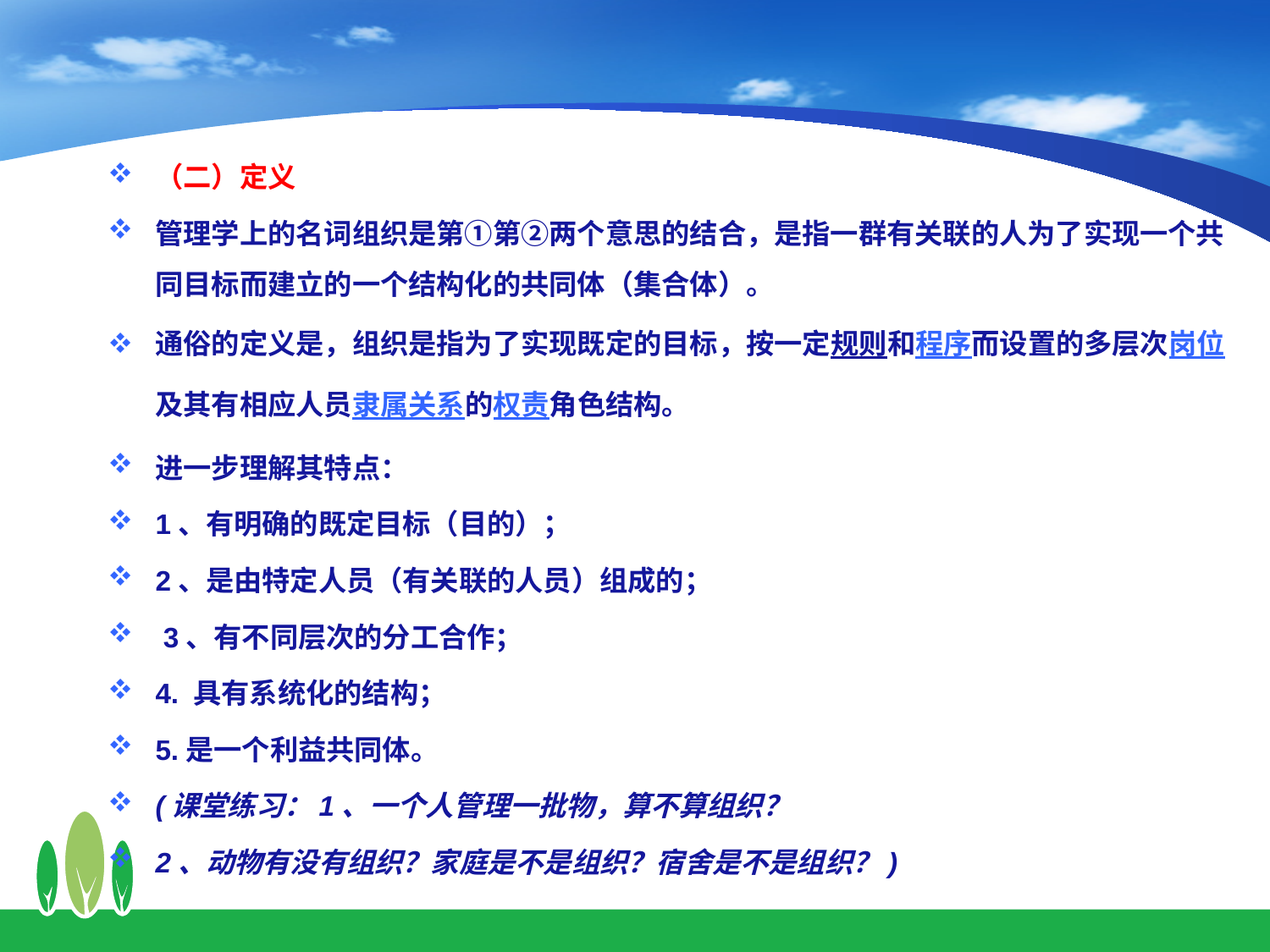

（二）定义
管理学上的名词组织是第①第②两个意思的结合，是指一群有关联的人为了实现一个共同目标而建立的一个结构化的共同体（集合体）。
通俗的定义是，组织是指为了实现既定的目标，按一定规则和程序而设置的多层次岗位及其有相应人员隶属关系的权责角色结构。
进一步理解其特点：
1、有明确的既定目标（目的）；
2、是由特定人员（有关联的人员）组成的；
 3、有不同层次的分工合作；
4. 具有系统化的结构；
5.是一个利益共同体。
(课堂练习：1、一个人管理一批物，算不算组织？
2、动物有没有组织？家庭是不是组织？宿舍是不是组织？)